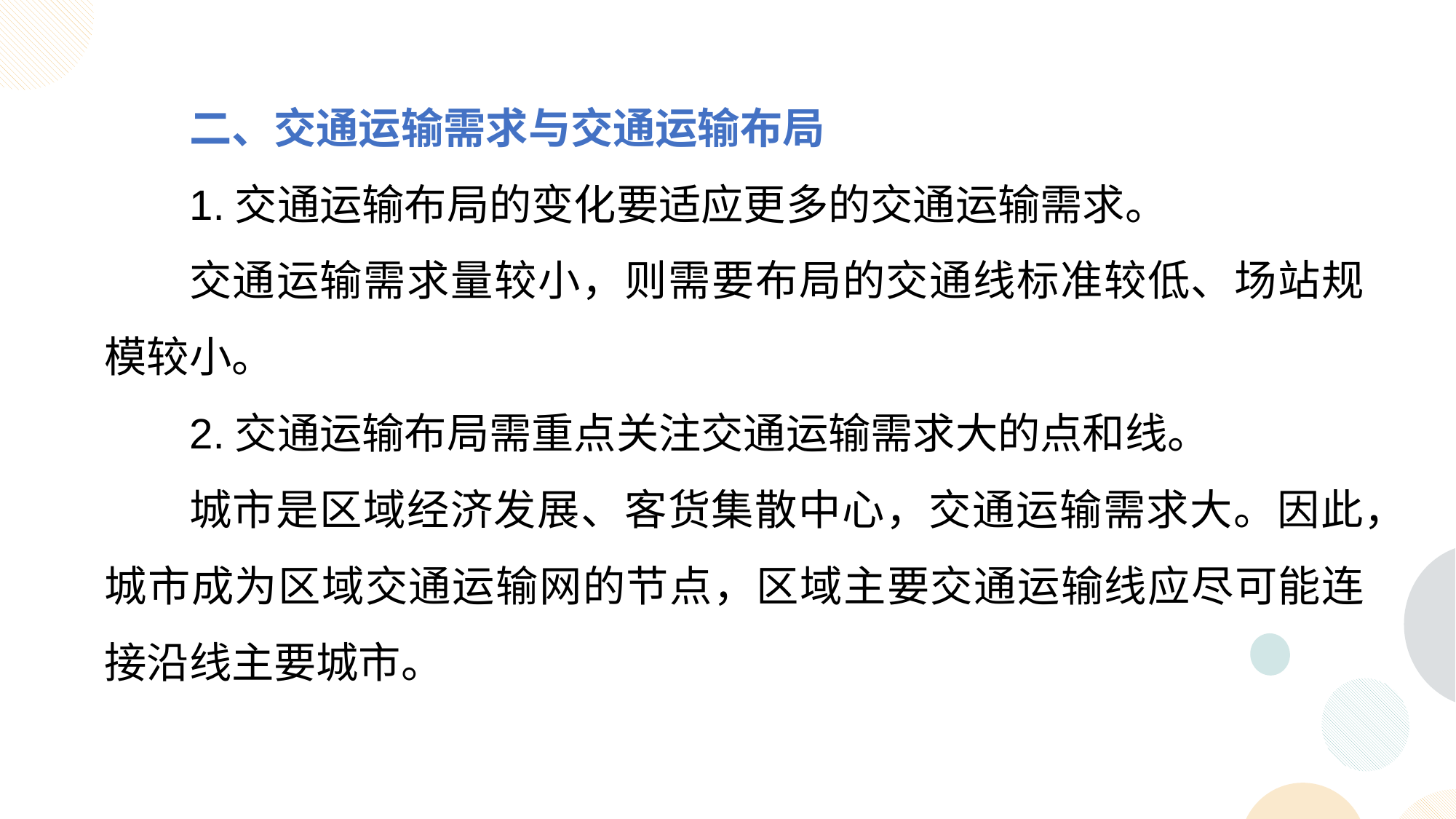

二、交通运输需求与交通运输布局
1.交通运输布局的变化要适应更多的交通运输需求。
交通运输需求量较小，则需要布局的交通线标准较低、场站规模较小。
2.交通运输布局需重点关注交通运输需求大的点和线。
城市是区域经济发展、客货集散中心，交通运输需求大。因此，城市成为区域交通运输网的节点，区域主要交通运输线应尽可能连接沿线主要城市。